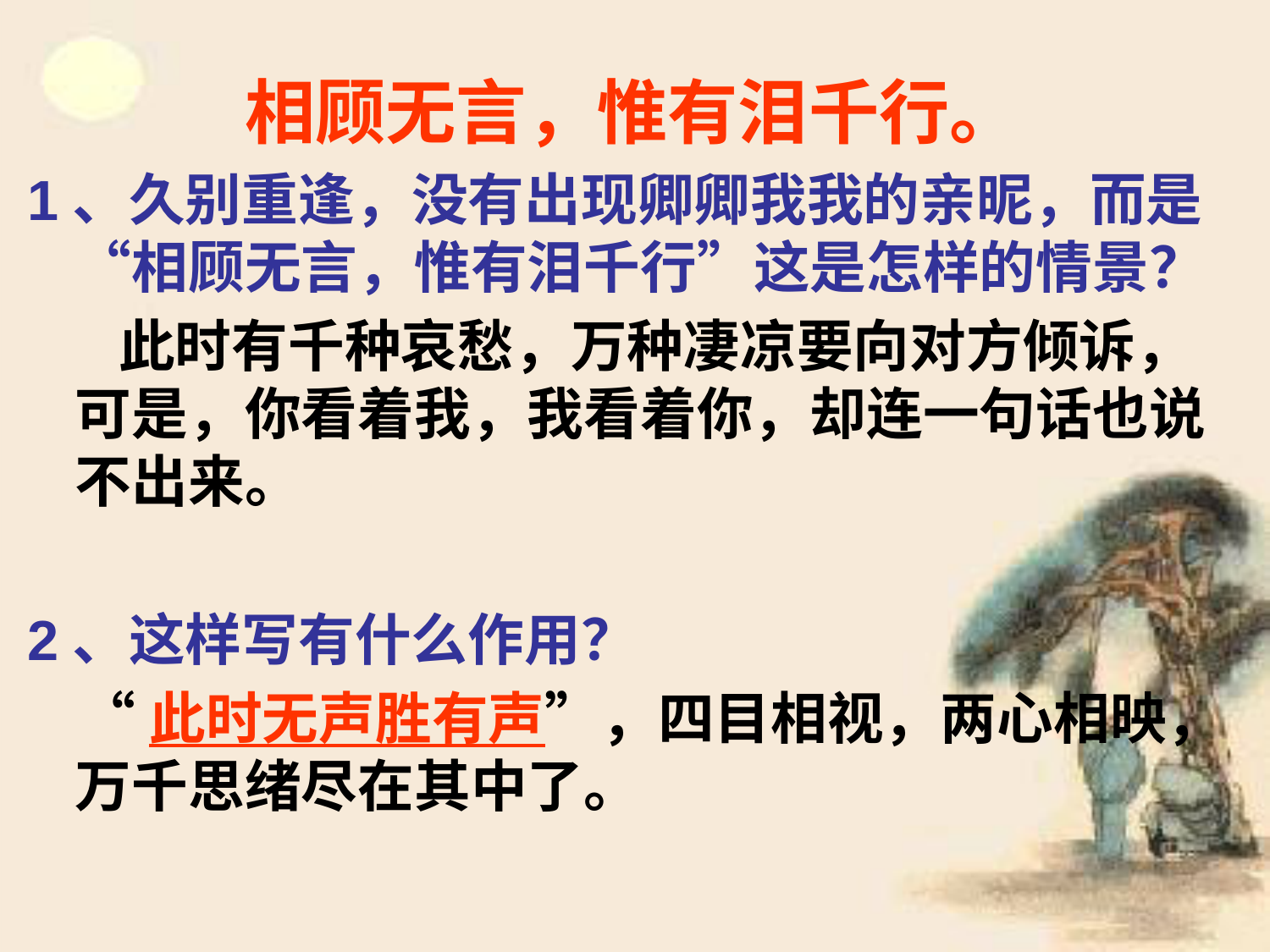

相顾无言，惟有泪千行。
1、久别重逢，没有出现卿卿我我的亲昵，而是“相顾无言，惟有泪千行”这是怎样的情景？
      此时有千种哀愁，万种凄凉要向对方倾诉，可是，你看着我，我看着你，却连一句话也说不出来。

2、这样写有什么作用？
    “此时无声胜有声”，四目相视，两心相映，万千思绪尽在其中了。